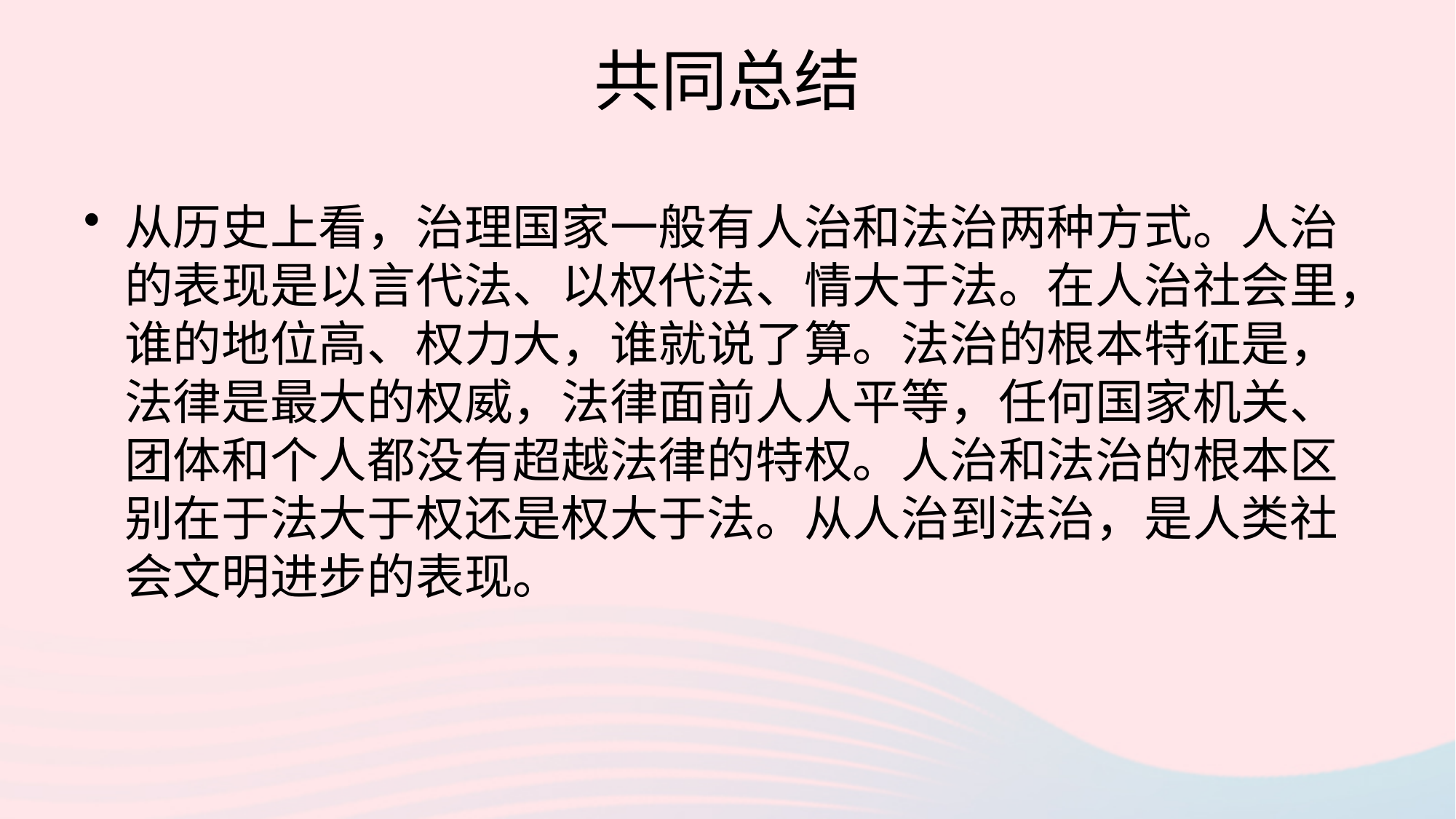

# 共同总结
从历史上看，治理国家一般有人治和法治两种方式。人治的表现是以言代法、以权代法、情大于法。在人治社会里，谁的地位高、权力大，谁就说了算。法治的根本特征是，法律是最大的权威，法律面前人人平等，任何国家机关、团体和个人都没有超越法律的特权。人治和法治的根本区别在于法大于权还是权大于法。从人治到法治，是人类社会文明进步的表现。